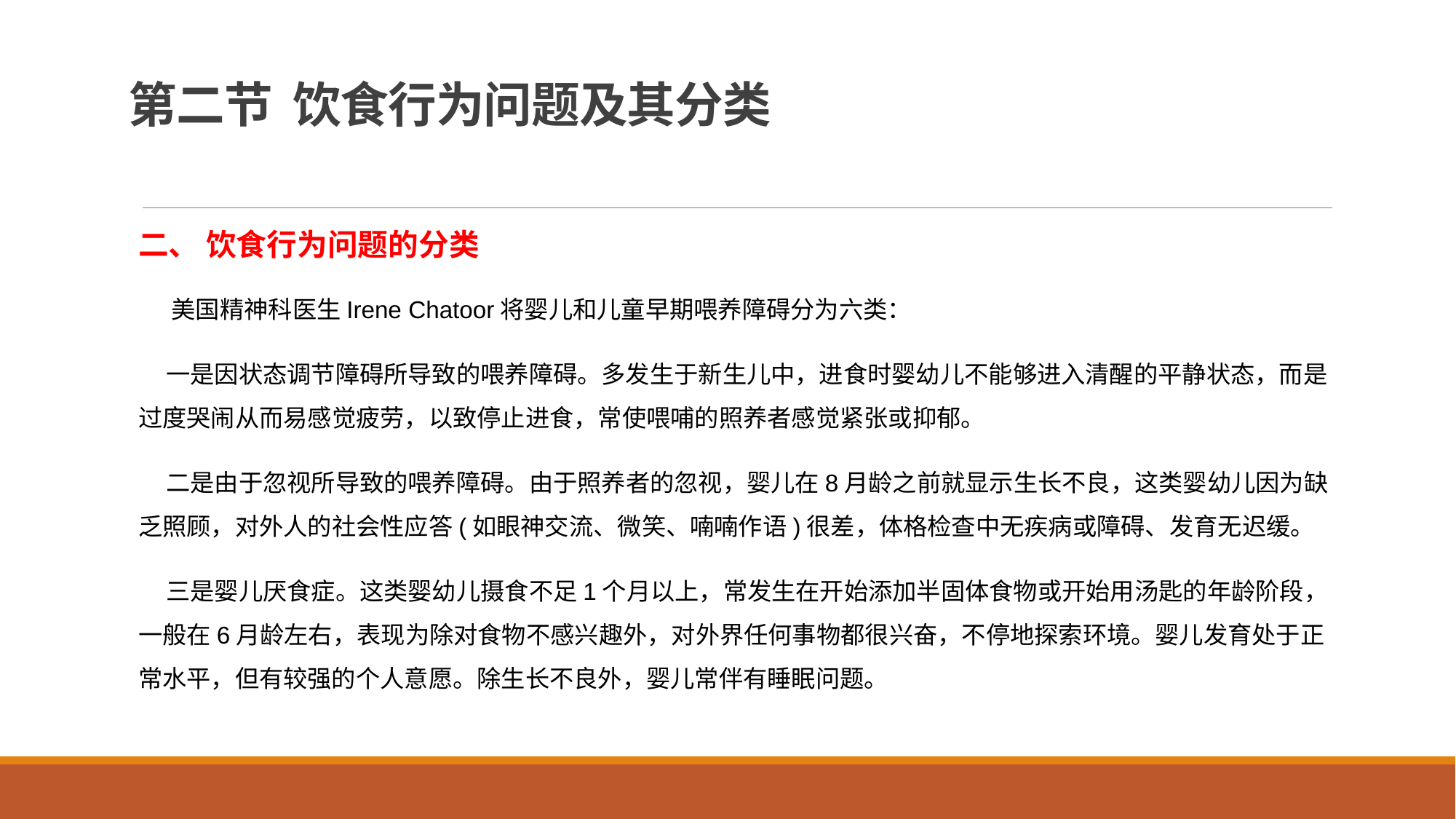

# 第二节  饮食行为问题及其分类
二、 饮食行为问题的分类
     美国精神科医生Irene Chatoor将婴儿和儿童早期喂养障碍分为六类：
    一是因状态调节障碍所导致的喂养障碍。多发生于新生儿中，进食时婴幼儿不能够进入清醒的平静状态，而是过度哭闹从而易感觉疲劳，以致停止进食，常使喂哺的照养者感觉紧张或抑郁。
    二是由于忽视所导致的喂养障碍。由于照养者的忽视，婴儿在8月龄之前就显示生长不良，这类婴幼儿因为缺乏照顾，对外人的社会性应答(如眼神交流、微笑、喃喃作语)很差，体格检查中无疾病或障碍、发育无迟缓。
    三是婴儿厌食症。这类婴幼儿摄食不足1个月以上，常发生在开始添加半固体食物或开始用汤匙的年龄阶段，一般在6月龄左右，表现为除对食物不感兴趣外，对外界任何事物都很兴奋，不停地探索环境。婴儿发育处于正常水平，但有较强的个人意愿。除生长不良外，婴儿常伴有睡眠问题。